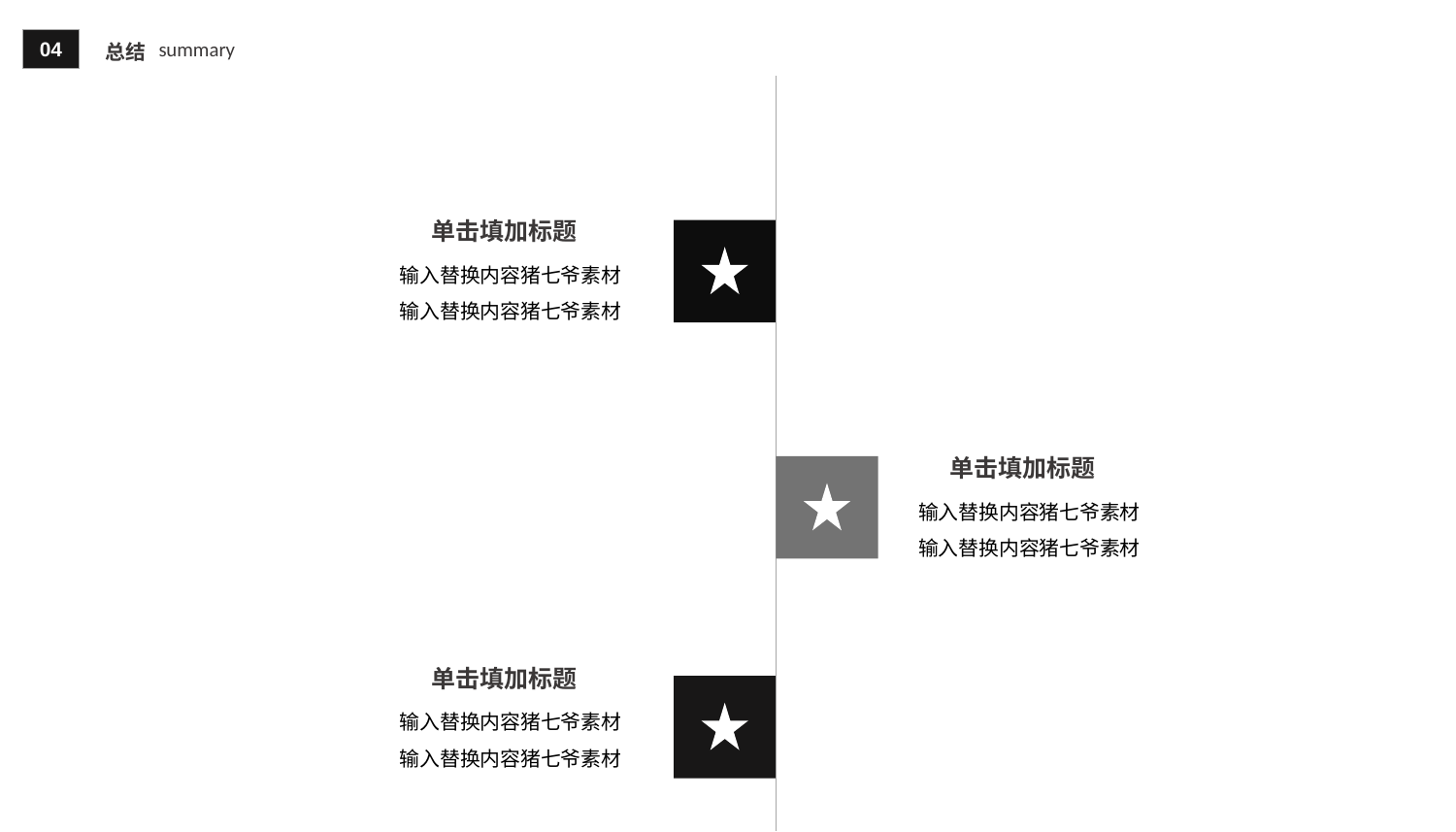

04
summary
总结
单击填加标题

输入替换内容猪七爷素材
输入替换内容猪七爷素材
单击填加标题

输入替换内容猪七爷素材
输入替换内容猪七爷素材
单击填加标题

输入替换内容猪七爷素材
输入替换内容猪七爷素材